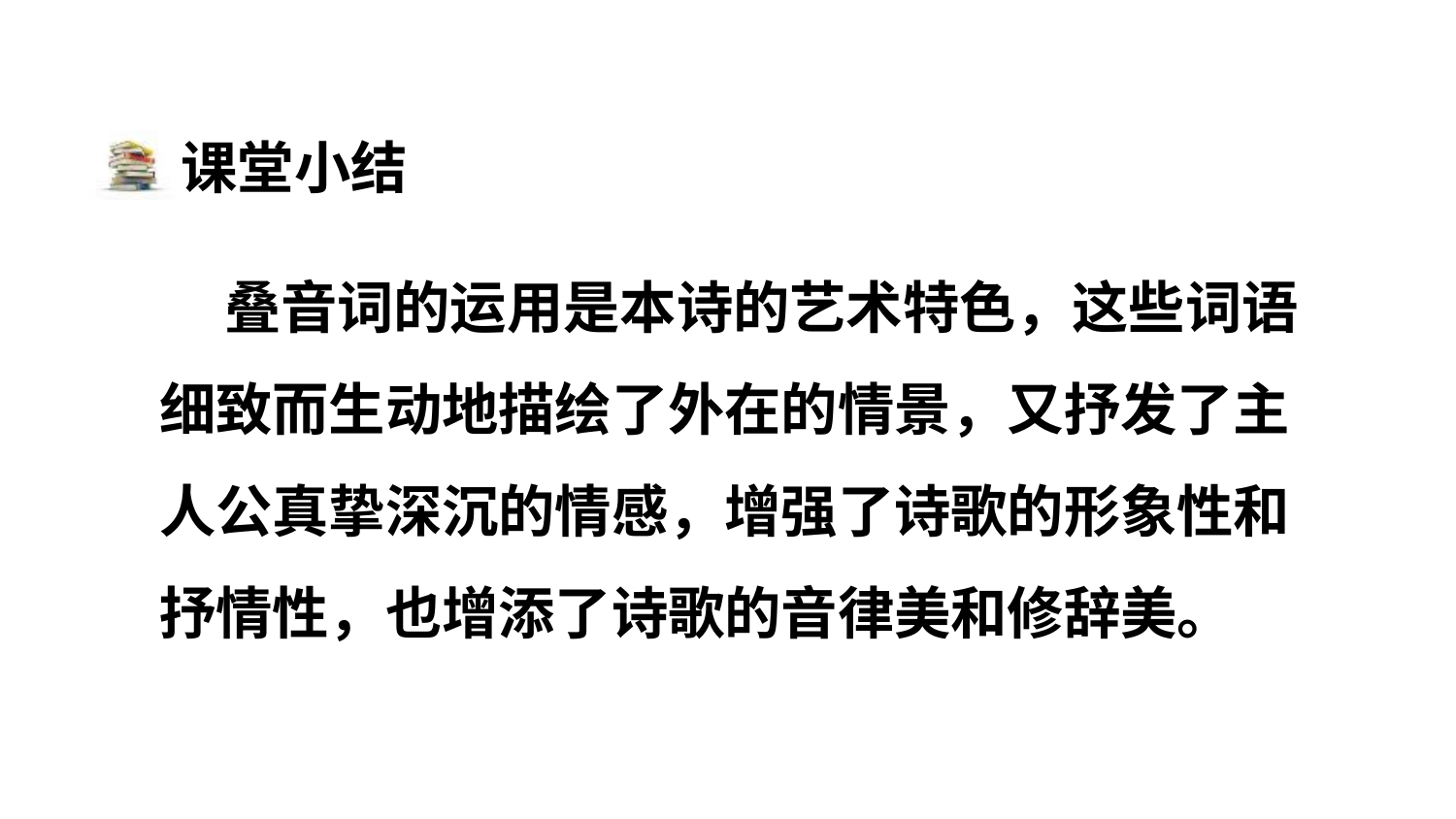

课堂小结

    叠音词的运用是本诗的艺术特色，这些词语细致而生动地描绘了外在的情景，又抒发了主人公真挚深沉的情感，增强了诗歌的形象性和抒情性，也增添了诗歌的音律美和修辞美。